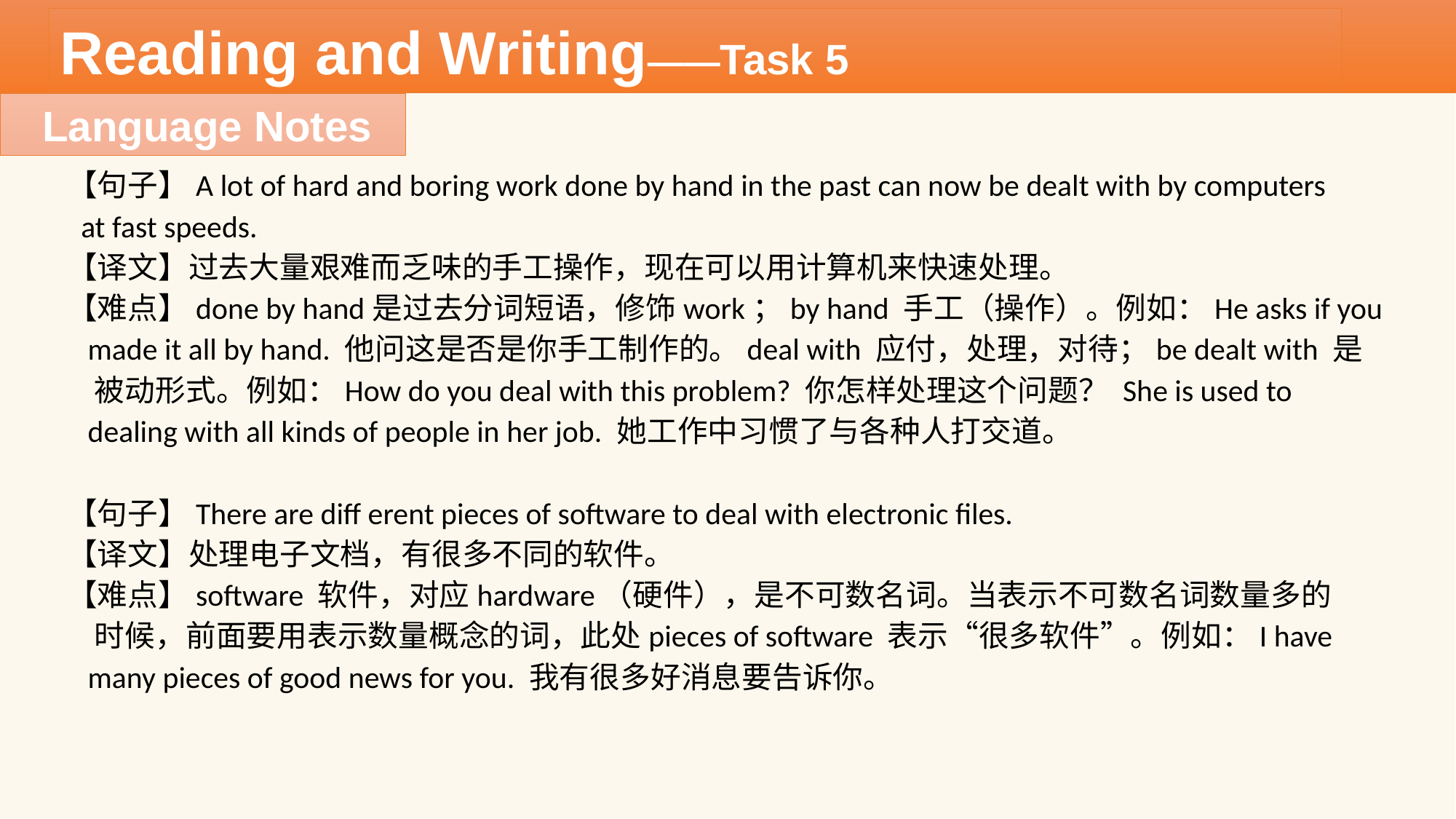

Reading and Writing——Task 5
Language Notes
【句子】A lot of hard and boring work done by hand in the past can now be dealt with by computers
  at fast speeds.
【译文】过去大量艰难而乏味的手工操作，现在可以用计算机来快速处理。
【难点】done by hand是过去分词短语，修饰work；by hand 手工（操作）。例如：He asks if you
   made it all by hand. 他问这是否是你手工制作的。deal with 应付，处理，对待；be dealt with 是
   被动形式。例如：How do you deal with this problem? 你怎样处理这个问题？ She is used to
   dealing with all kinds of people in her job. 她工作中习惯了与各种人打交道。

【句子】There are diff erent pieces of software to deal with electronic files.
【译文】处理电子文档，有很多不同的软件。
【难点】software 软件，对应hardware（硬件），是不可数名词。当表示不可数名词数量多的
   时候，前面要用表示数量概念的词，此处pieces of software 表示“很多软件”。例如：I have
   many pieces of good news for you. 我有很多好消息要告诉你。